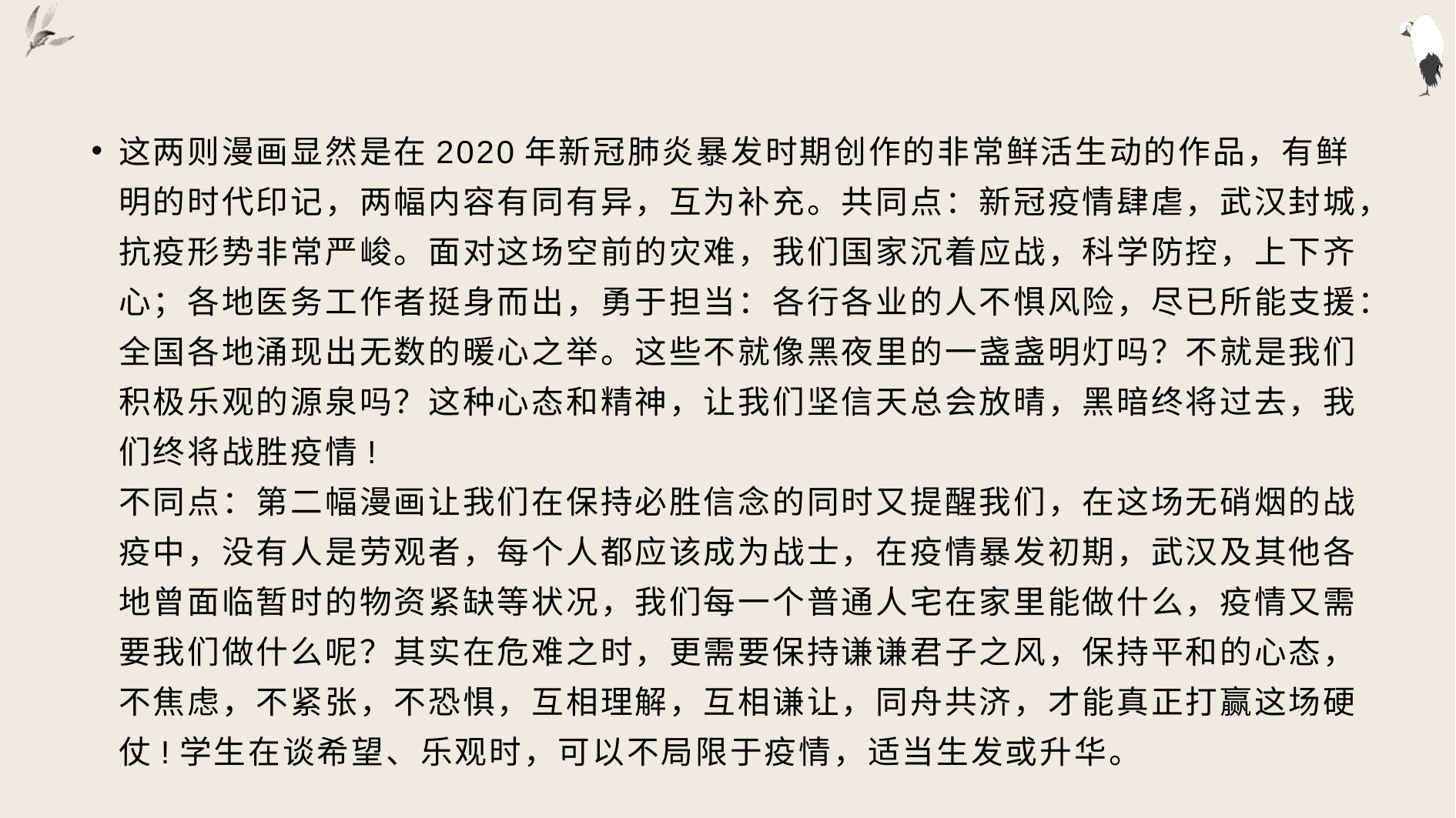

#
这两则漫画显然是在2020年新冠肺炎暴发时期创作的非常鲜活生动的作品，有鲜明的时代印记，两幅内容有同有异，互为补充。共同点：新冠疫情肆虐，武汉封城，抗疫形势非常严峻。面对这场空前的灾难，我们国家沉着应战，科学防控，上下齐心；各地医务工作者挺身而出，勇于担当：各行各业的人不惧风险，尽已所能支援：全国各地涌现出无数的暖心之举。这些不就像黑夜里的一盏盏明灯吗？不就是我们积极乐观的源泉吗？这种心态和精神，让我们坚信天总会放晴，黑暗终将过去，我们终将战胜疫情!
不同点：第二幅漫画让我们在保持必胜信念的同时又提醒我们，在这场无硝烟的战疫中，没有人是劳观者，每个人都应该成为战士，在疫情暴发初期，武汉及其他各地曾面临暂时的物资紧缺等状况，我们每一个普通人宅在家里能做什么，疫情又需要我们做什么呢？其实在危难之时，更需要保持谦谦君子之风，保持平和的心态，不焦虑，不紧张，不恐惧，互相理解，互相谦让，同舟共济，才能真正打赢这场硬仗!学生在谈希望、乐观时，可以不局限于疫情，适当生发或升华。